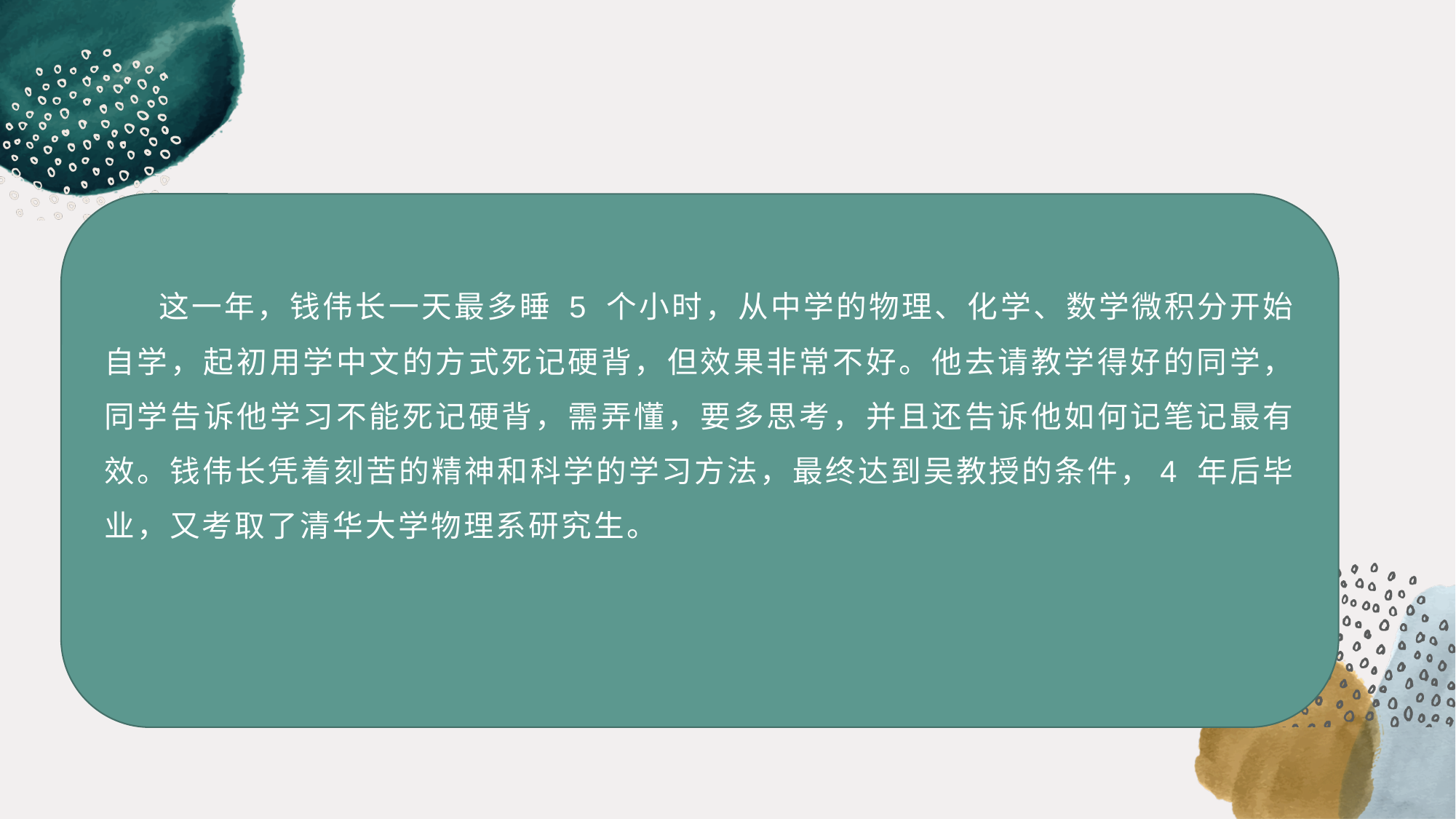

这一年，钱伟长一天最多睡 5 个小时，从中学的物理、化学、数学微积分开始自学，起初用学中文的方式死记硬背，但效果非常不好。他去请教学得好的同学，同学告诉他学习不能死记硬背，需弄懂，要多思考，并且还告诉他如何记笔记最有效。钱伟长凭着刻苦的精神和科学的学习方法，最终达到吴教授的条件，4 年后毕业，又考取了清华大学物理系研究生。